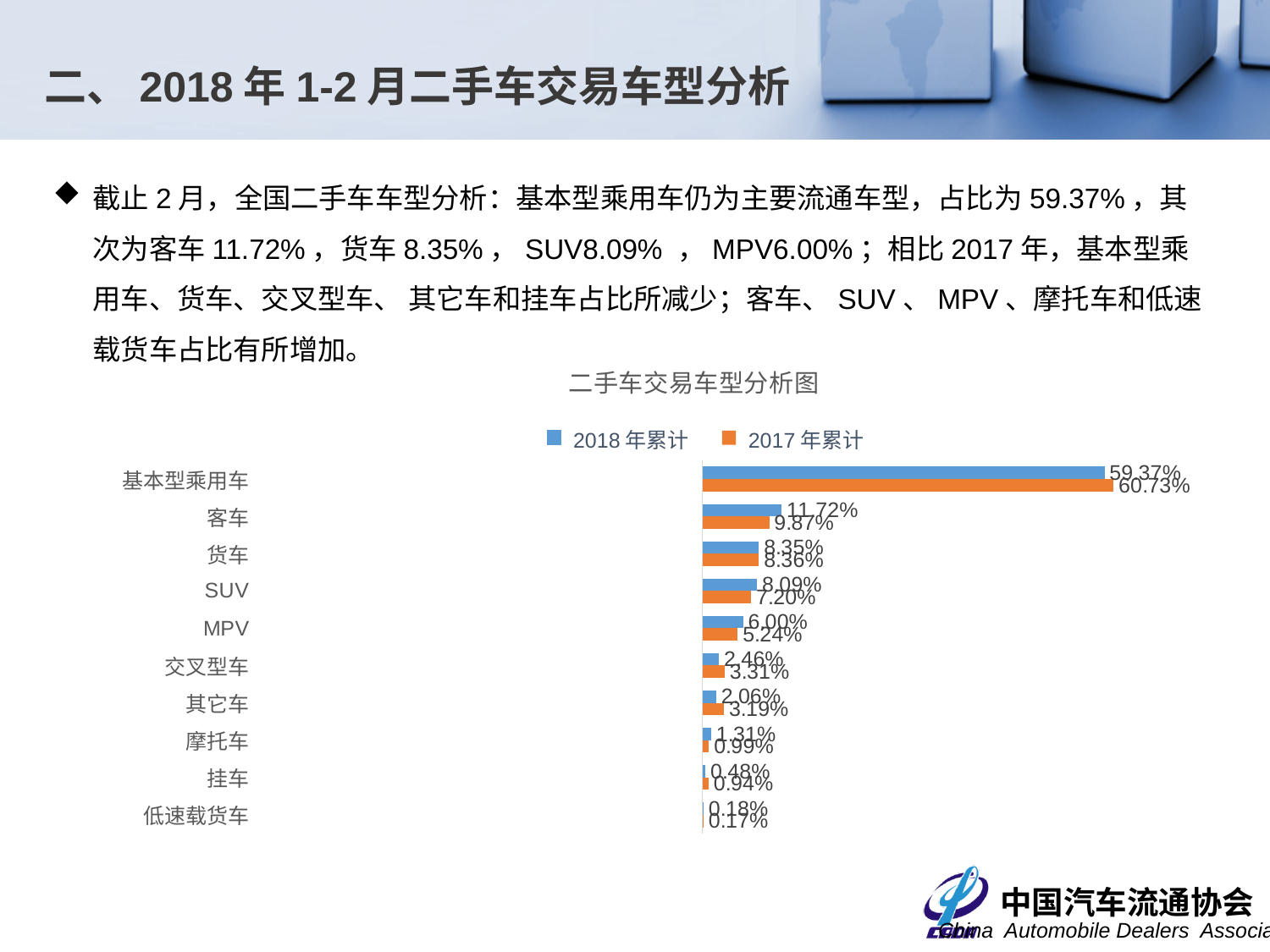

二、2018年1-2月二手车交易车型分析
截止2月，全国二手车车型分析：基本型乘用车仍为主要流通车型，占比为59.37%，其次为客车11.72%，货车8.35%，SUV8.09% ，MPV6.00%；相比2017年，基本型乘用车、货车、交叉型车、 其它车和挂车占比所减少；客车、SUV、MPV、摩托车和低速载货车占比有所增加。

### Chart: 二手车交易车型分析图

| Category | 2017年累计 | 2018年累计 |
|---|---|---|
| 低速载货车 | 0.001680421858338568 | 0.0017519539861114897 |
| 挂车 | 0.009431046319695005 | 0.004750907757327385 |
| 摩托车 | 0.009859916154194485 | 0.01305869071075961 |
| 其它车 | 0.03192684672577748 | 0.020582558750740276 |
| 交叉型车 | 0.03311587957755738 | 0.024583854177701505 |
| MPV | 0.05241735929534467 | 0.059979579874069155 |
| SUV | 0.07200280459837274 | 0.08087035742282675 |
| 货车 | 0.08362903343607124 | 0.08352527646368624 |
| 客车 | 0.09868505236711025 | 0.11721444865155538 |
| 基本型乘用车 | 0.6072516396675385 | 0.5936823722052221 |
2018年累计
2017年累计